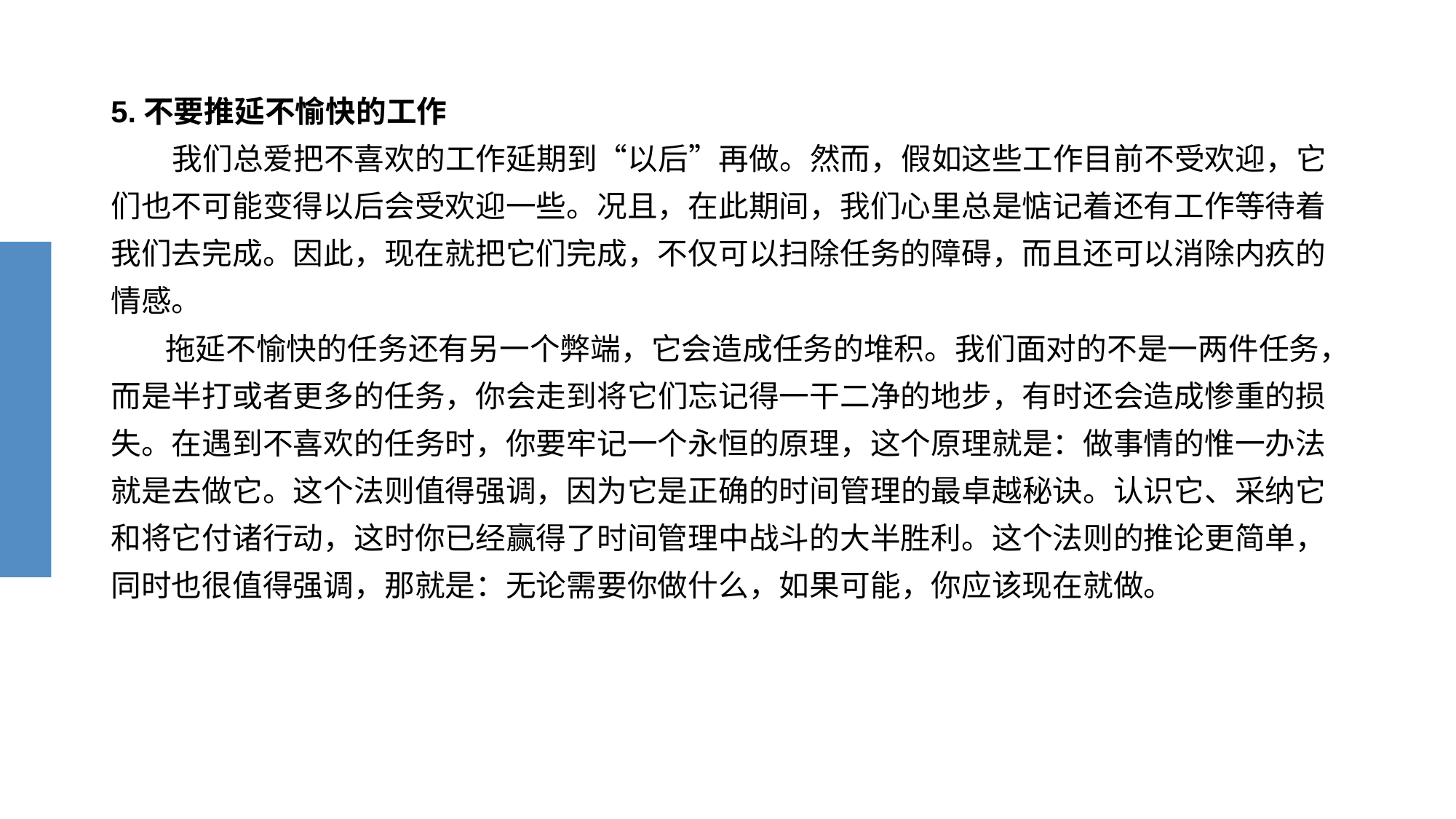

# 5.不要推延不愉快的工作
        我们总爱把不喜欢的工作延期到“以后”再做。然而，假如这些工作目前不受欢迎，它们也不可能变得以后会受欢迎一些。况且，在此期间，我们心里总是惦记着还有工作等待着我们去完成。因此，现在就把它们完成，不仅可以扫除任务的障碍，而且还可以消除内疚的情感。
       拖延不愉快的任务还有另一个弊端，它会造成任务的堆积。我们面对的不是一两件任务，而是半打或者更多的任务，你会走到将它们忘记得一干二净的地步，有时还会造成惨重的损失。在遇到不喜欢的任务时，你要牢记一个永恒的原理，这个原理就是：做事情的惟一办法就是去做它。这个法则值得强调，因为它是正确的时间管理的最卓越秘诀。认识它、采纳它和将它付诸行动，这时你已经赢得了时间管理中战斗的大半胜利。这个法则的推论更简单，同时也很值得强调，那就是：无论需要你做什么，如果可能，你应该现在就做。